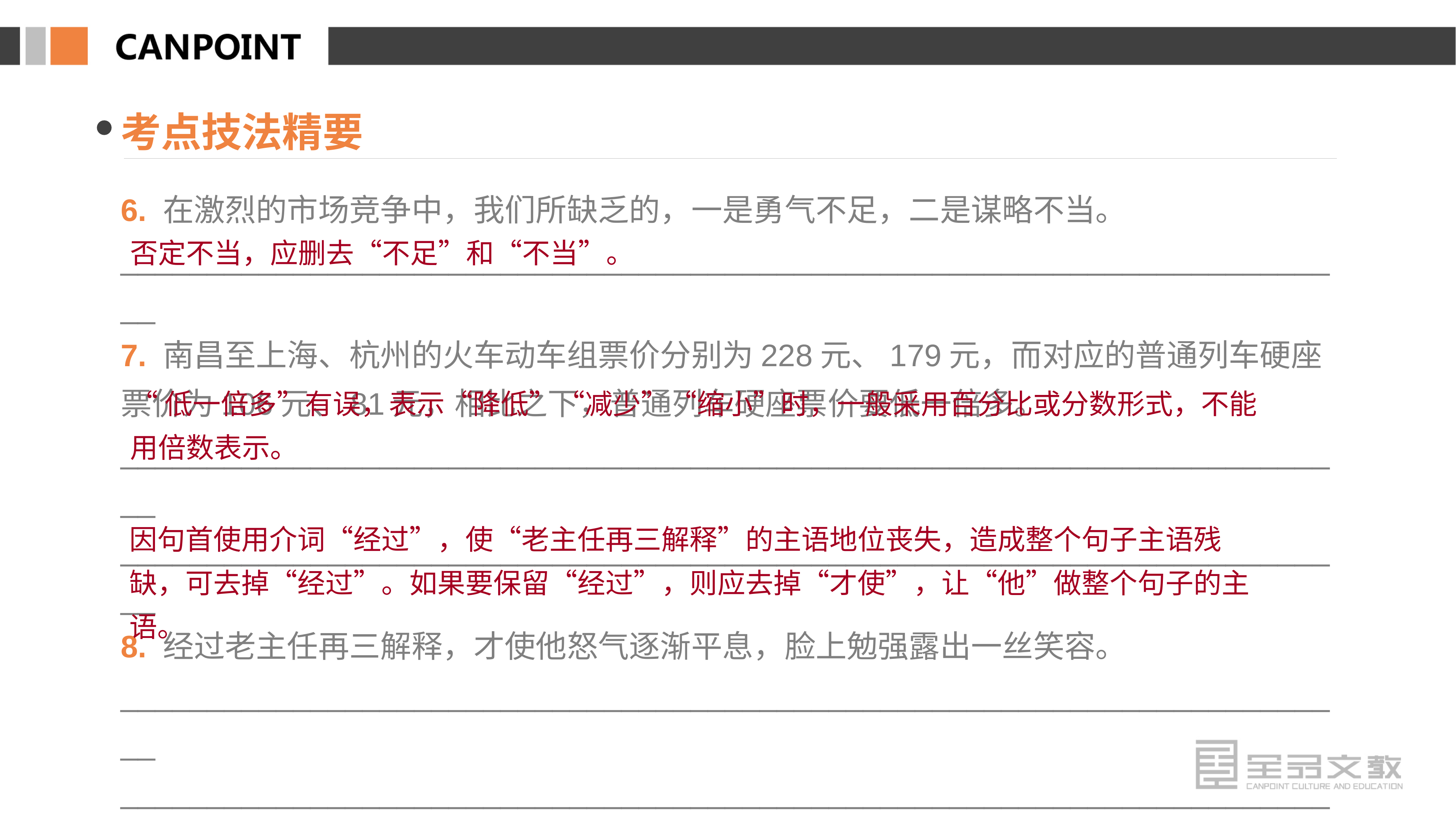

考点技法精要

6. 在激烈的市场竞争中，我们所缺乏的，一是勇气不足，二是谋略不当。
________________________________________________________________________
7. 南昌至上海、杭州的火车动车组票价分别为228元、179元，而对应的普通列车硬座票价为106元、81元，相比之下，普通列车硬座票价要低一倍多。
________________________________________________________________________
________________________________________________________________________
8. 经过老主任再三解释，才使他怒气逐渐平息，脸上勉强露出一丝笑容。
________________________________________________________________________
________________________________________________________________________
否定不当，应删去“不足”和“不当”。
“低一倍多”有误，表示“降低”“减少”“缩小”时，一般采用百分比或分数形式，不能用倍数表示。
因句首使用介词“经过”，使“老主任再三解释”的主语地位丧失，造成整个句子主语残缺，可去掉“经过”。如果要保留“经过”，则应去掉“才使”，让“他”做整个句子的主语。